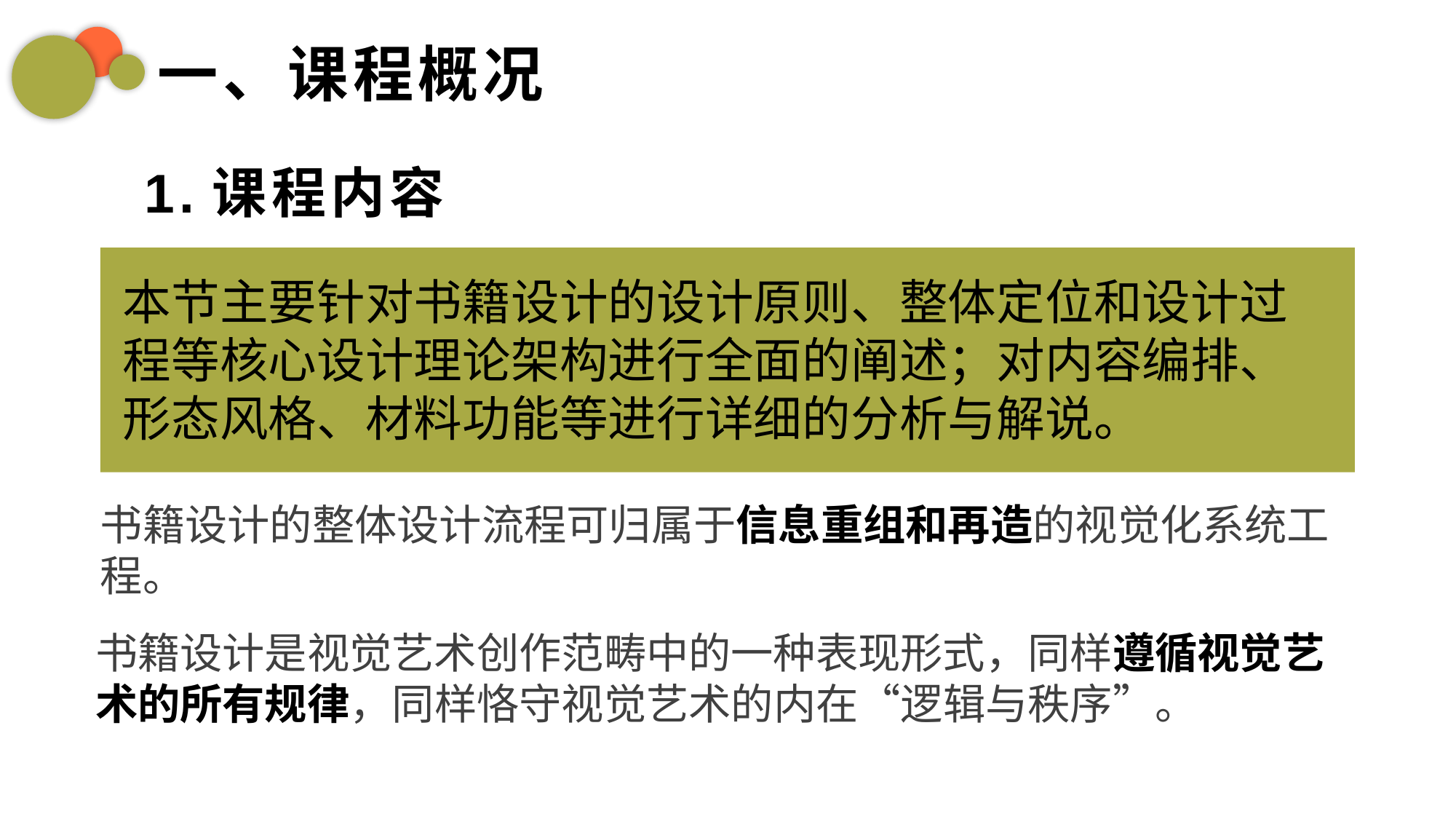

一、课程概况
1.课程内容

本节主要针对书籍设计的设计原则、整体定位和设计过程等核心设计理论架构进行全面的阐述；对内容编排、形态风格、材料功能等进行详细的分析与解说。
书籍设计的整体设计流程可归属于信息重组和再造的视觉化系统工程。
书籍设计是视觉艺术创作范畴中的一种表现形式，同样遵循视觉艺术的所有规律，同样恪守视觉艺术的内在“逻辑与秩序”。